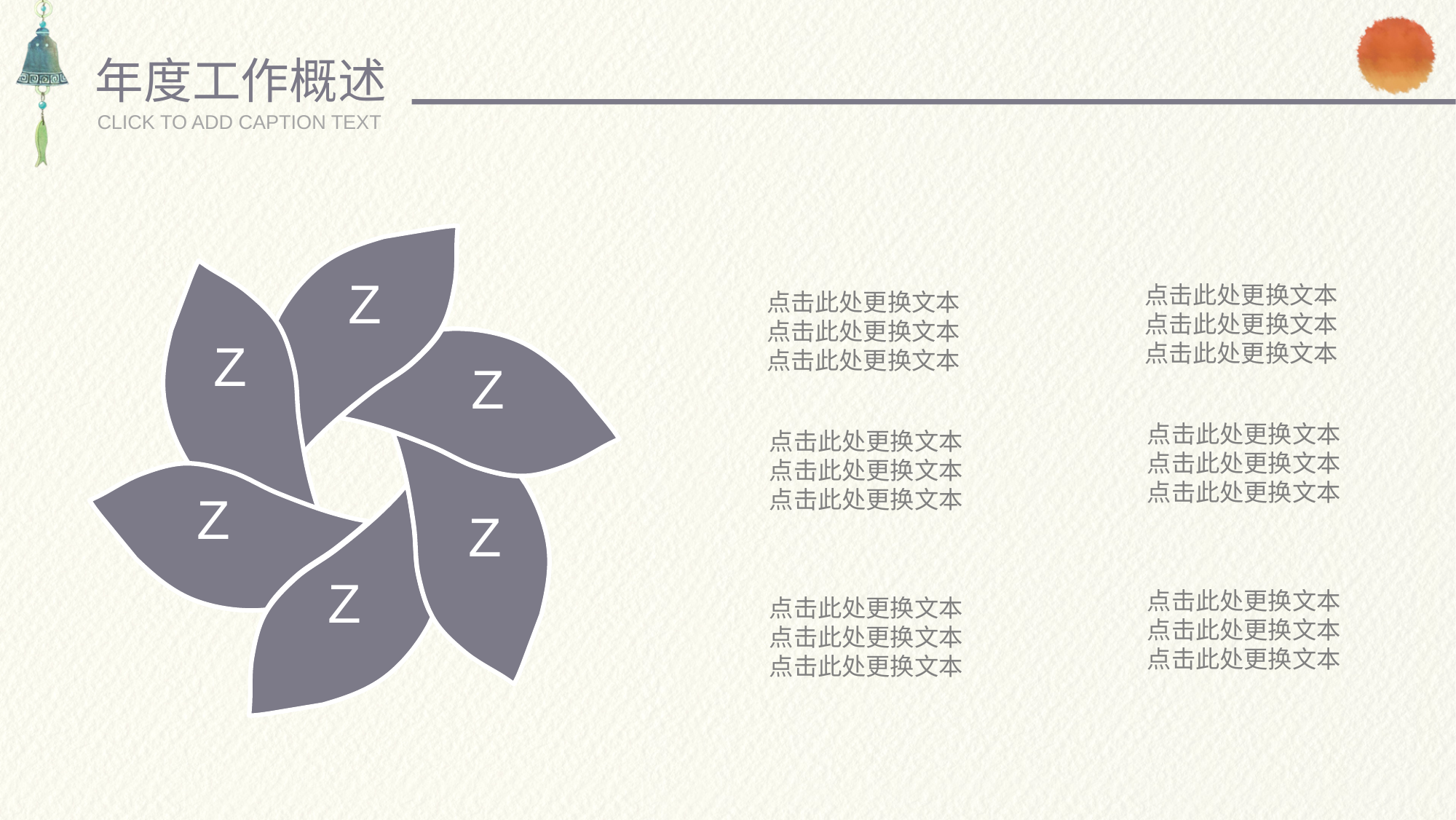

年度工作概述

CLICK TO ADD CAPTION TEXT

Z
Z
Z
Z
Z
Z
点击此处更换文本
点击此处更换文本
点击此处更换文本
点击此处更换文本
点击此处更换文本
点击此处更换文本
点击此处更换文本
点击此处更换文本
点击此处更换文本
点击此处更换文本
点击此处更换文本
点击此处更换文本
点击此处更换文本
点击此处更换文本
点击此处更换文本
点击此处更换文本
点击此处更换文本
点击此处更换文本